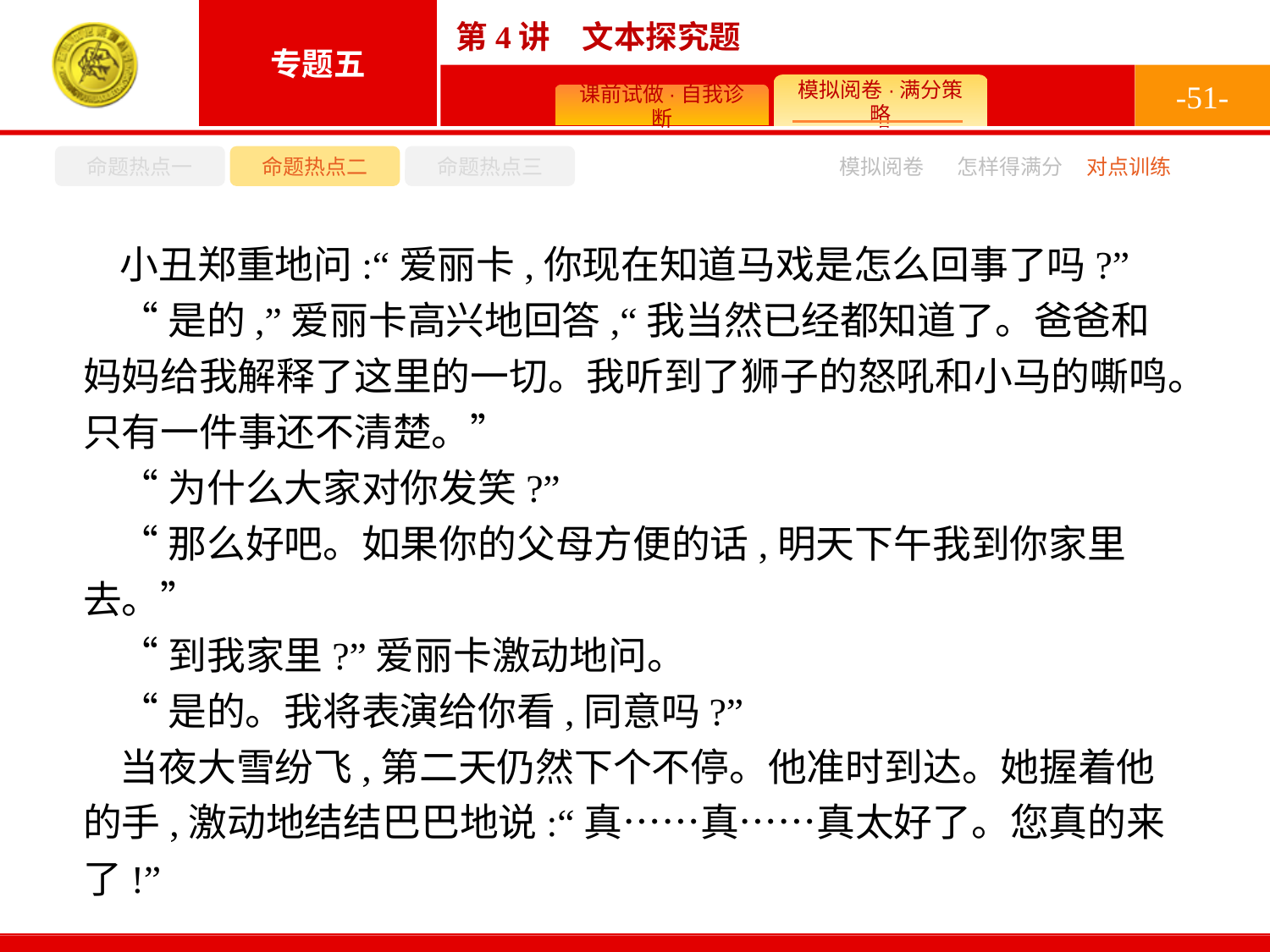

-51-
命题热点一
命题热点二
命题热点三
怎样得满分
模拟阅卷
对点训练
小丑郑重地问:“爱丽卡,你现在知道马戏是怎么回事了吗?”
“是的,”爱丽卡高兴地回答,“我当然已经都知道了。爸爸和妈妈给我解释了这里的一切。我听到了狮子的怒吼和小马的嘶鸣。只有一件事还不清楚。”
“为什么大家对你发笑?”
“那么好吧。如果你的父母方便的话,明天下午我到你家里去。”
“到我家里?”爱丽卡激动地问。
“是的。我将表演给你看,同意吗?”
当夜大雪纷飞,第二天仍然下个不停。他准时到达。她握着他的手,激动地结结巴巴地说:“真……真……真太好了。您真的来了!”